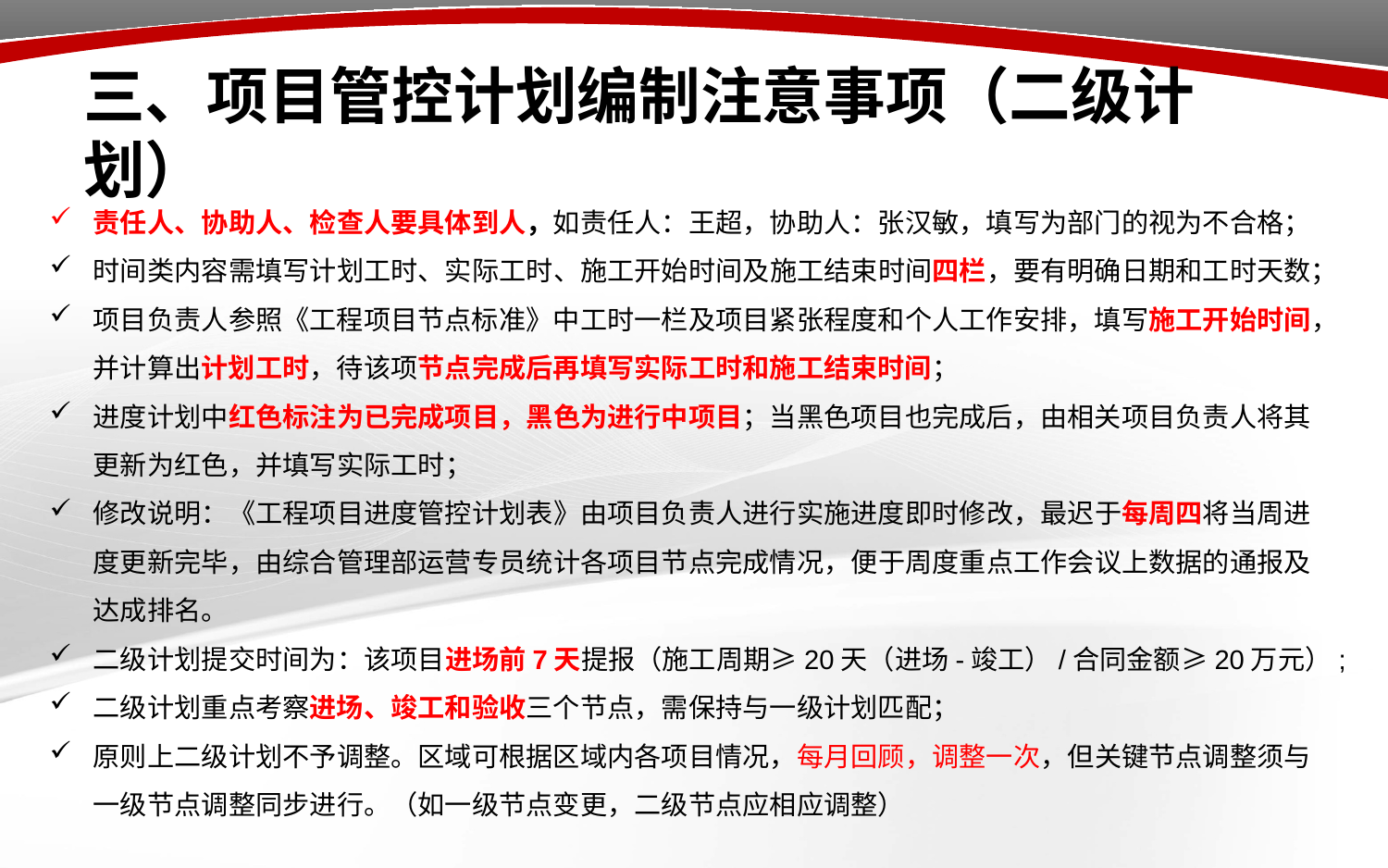

# 三、项目管控计划编制注意事项（二级计划）
责任人、协助人、检查人要具体到人，如责任人：王超，协助人：张汉敏，填写为部门的视为不合格；
时间类内容需填写计划工时、实际工时、施工开始时间及施工结束时间四栏，要有明确日期和工时天数；
项目负责人参照《工程项目节点标准》中工时一栏及项目紧张程度和个人工作安排，填写施工开始时间，并计算出计划工时，待该项节点完成后再填写实际工时和施工结束时间；
进度计划中红色标注为已完成项目，黑色为进行中项目；当黑色项目也完成后，由相关项目负责人将其更新为红色，并填写实际工时；
修改说明：《工程项目进度管控计划表》由项目负责人进行实施进度即时修改，最迟于每周四将当周进度更新完毕，由综合管理部运营专员统计各项目节点完成情况，便于周度重点工作会议上数据的通报及达成排名。
二级计划提交时间为：该项目进场前7天提报（施工周期≥20天（进场-竣工）/合同金额≥20万元）;
二级计划重点考察进场、竣工和验收三个节点，需保持与一级计划匹配；
原则上二级计划不予调整。区域可根据区域内各项目情况，每月回顾，调整一次，但关键节点调整须与一级节点调整同步进行。（如一级节点变更，二级节点应相应调整）